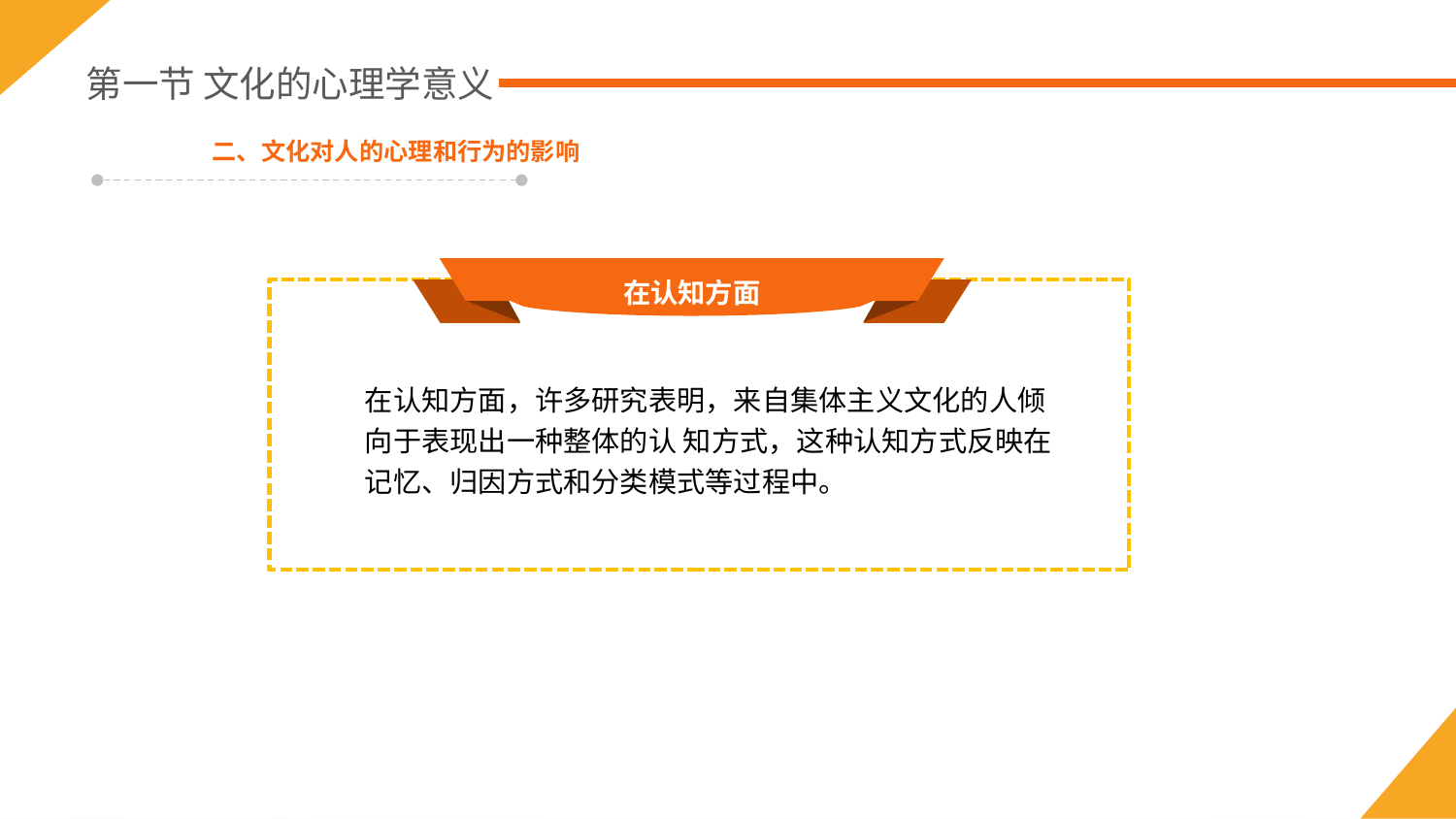

第一节 文化的心理学意义
二、文化对人的心理和行为的影响

在认知方面

在认知方面，许多研究表明，来自集体主义文化的人倾向于表现出一种整体的认 知方式，这种认知方式反映在记忆、归因方式和分类模式等过程中。